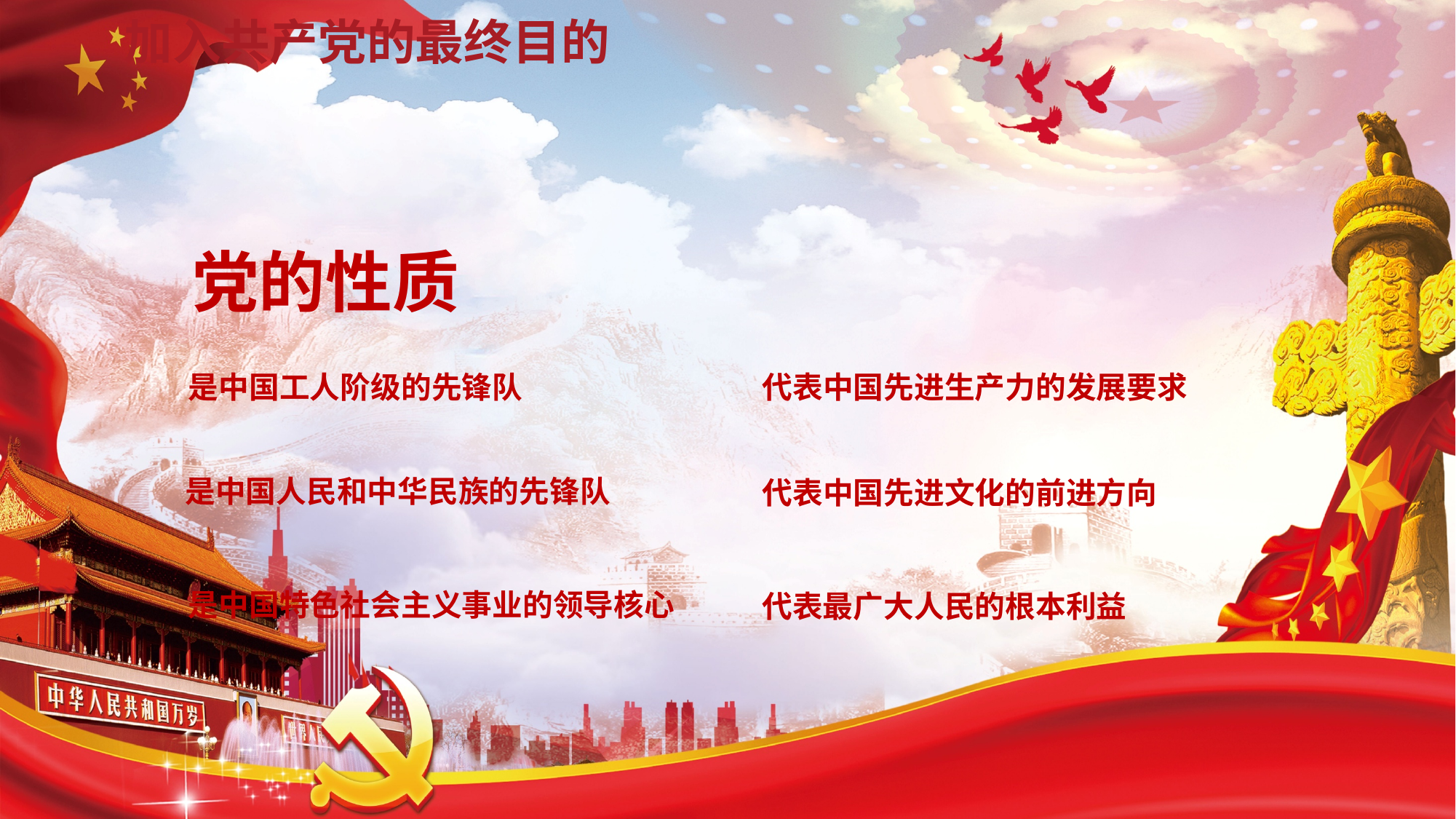

# 加入共产党的最终目的
党的性质

是中国工人阶级的先锋队
代表中国先进生产力的发展要求

是中国人民和中华民族的先锋队
代表中国先进文化的前进方向

是中国特色社会主义事业的领导核心
代表最广大人民的根本利益